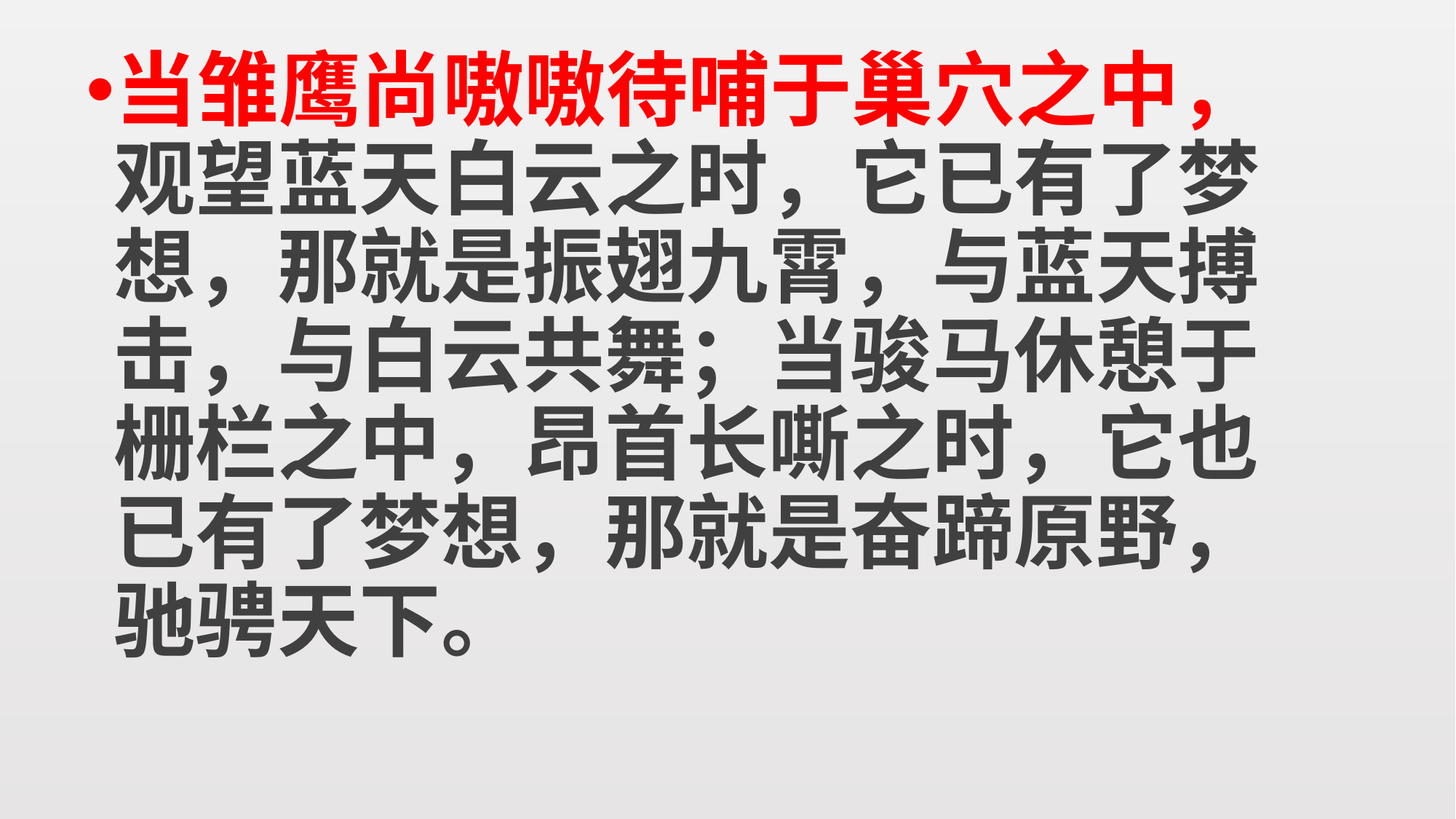

当雏鹰尚嗷嗷待哺于巢穴之中，观望蓝天白云之时，它已有了梦想，那就是振翅九霄，与蓝天搏击，与白云共舞；当骏马休憩于栅栏之中，昂首长嘶之时，它也已有了梦想，那就是奋蹄原野，驰骋天下。